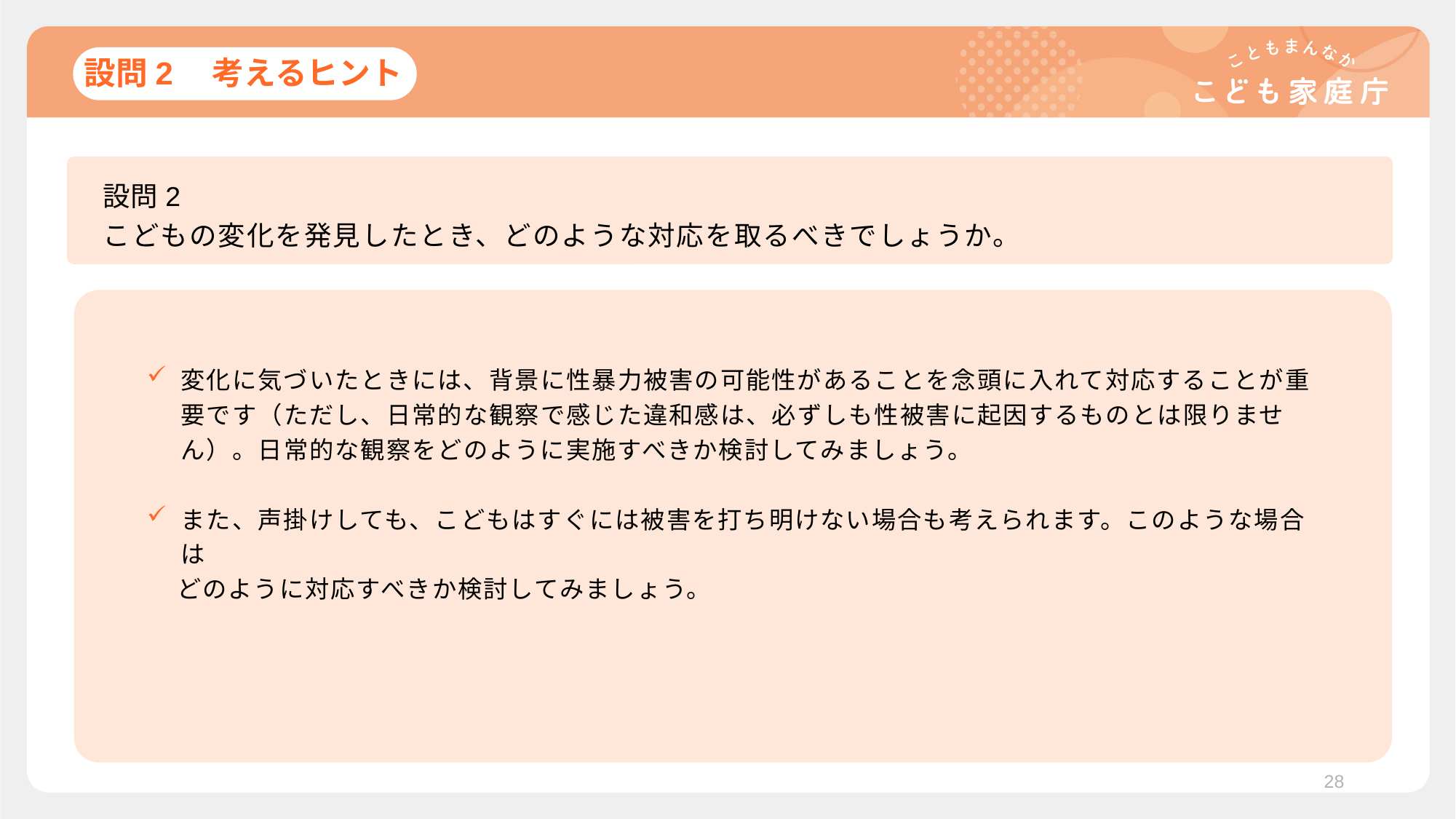

# 設問2　考えるヒント

設問2
こどもの変化を発見したとき、どのような対応を取るべきでしょうか。

変化に気づいたときには、背景に性暴力被害の可能性があることを念頭に入れて対応することが重要です（ただし、日常的な観察で感じた違和感は、必ずしも性被害に起因するものとは限りません）。日常的な観察をどのように実施すべきか検討してみましょう。

また、声掛けしても、こどもはすぐには被害を打ち明けない場合も考えられます。このような場合は
どのように対応すべきか検討してみましょう。
28